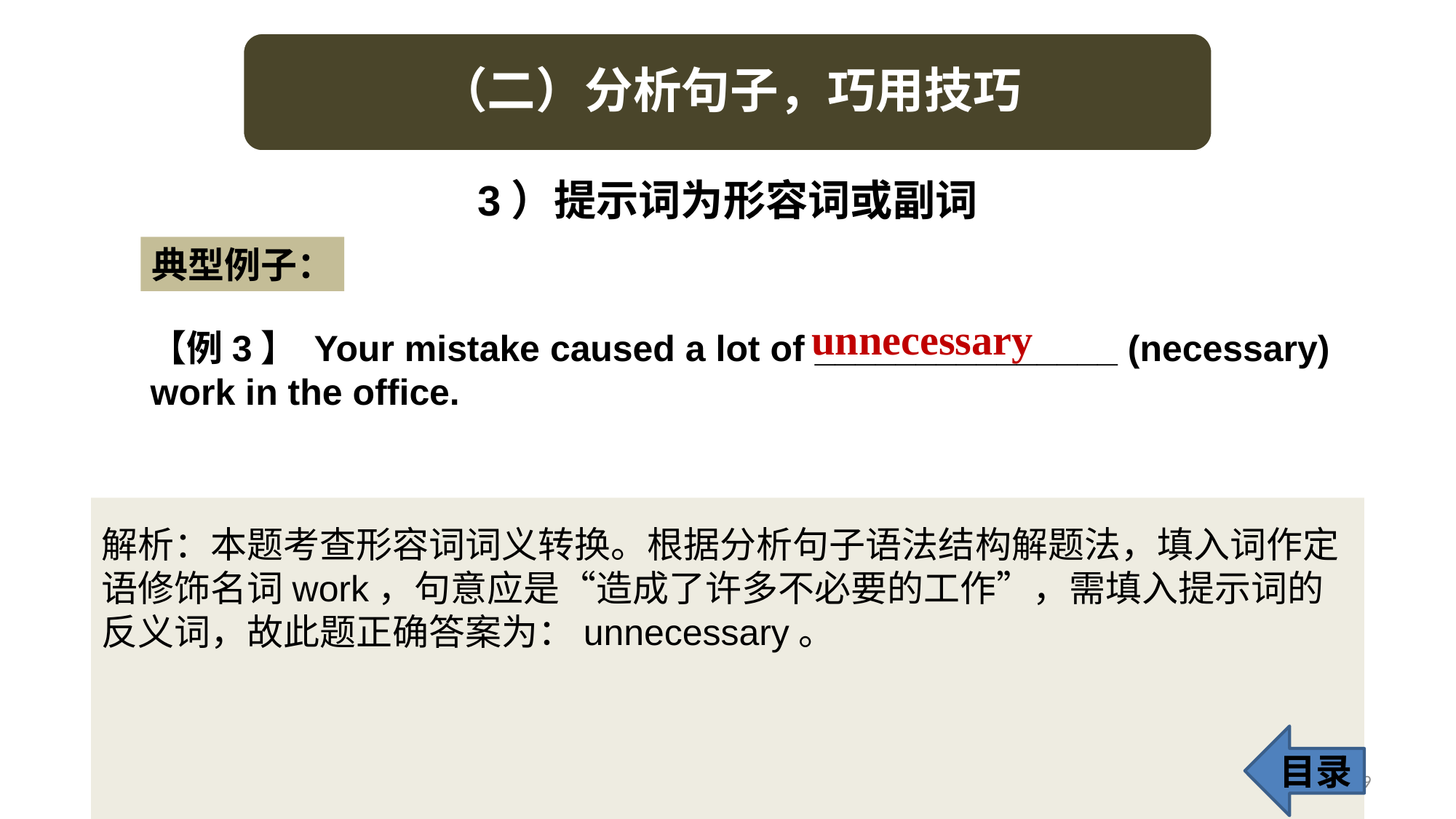

（二）分析句子，巧用技巧
3）提示词为形容词或副词
典型例子：
unnecessary
【例3】 Your mistake caused a lot of _______________ (necessary) work in the office.

解析：本题考查形容词词义转换。根据分析句子语法结构解题法，填入词作定语修饰名词work，句意应是“造成了许多不必要的工作”，需填入提示词的反义词，故此题正确答案为：unnecessary。
目录
39